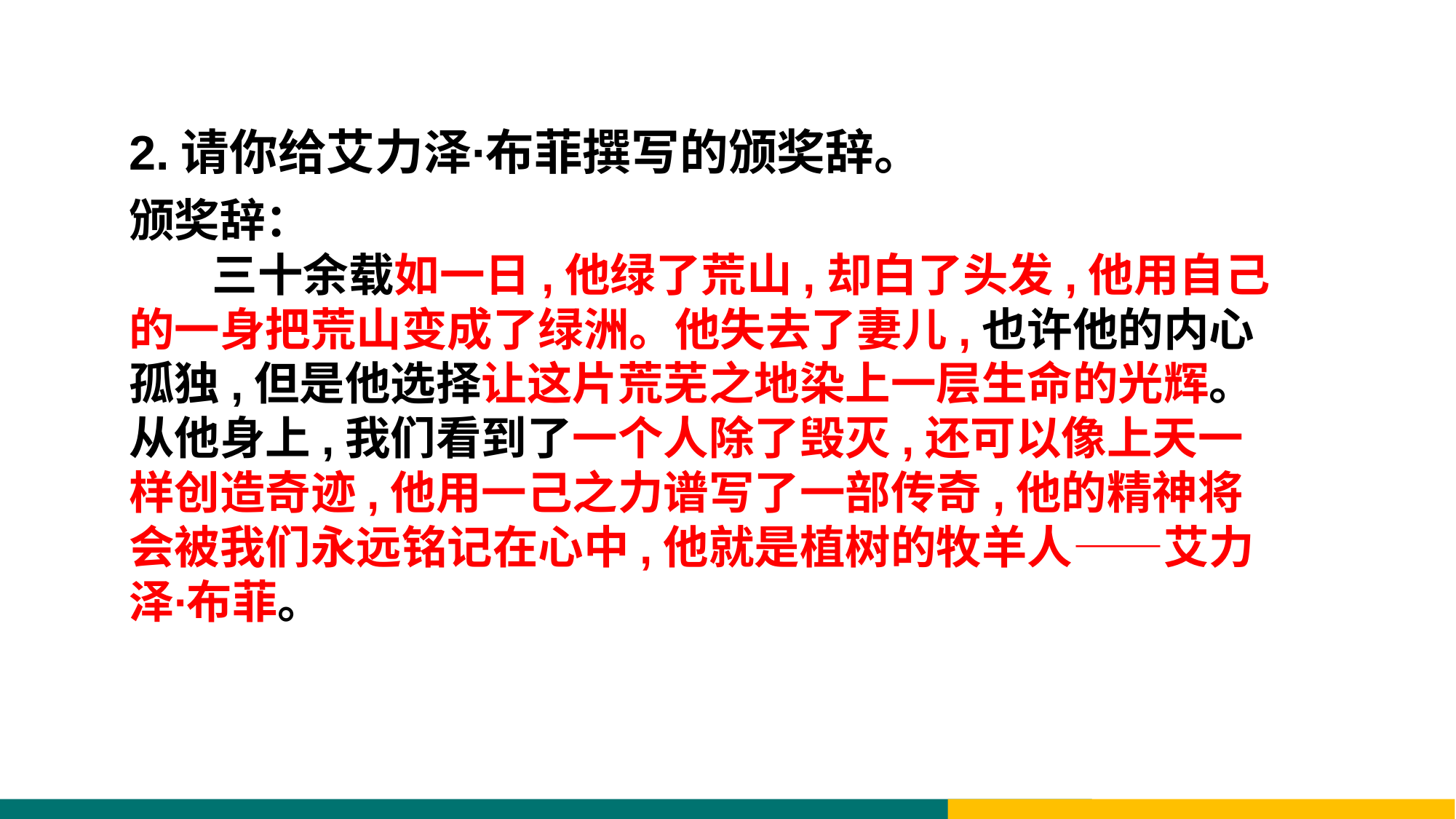

2.请你给艾力泽∙布菲撰写的颁奖辞。
颁奖辞：
       三十余载如一日,他绿了荒山,却白了头发,他用自己的一身把荒山变成了绿洲。他失去了妻儿,也许他的内心孤独,但是他选择让这片荒芜之地染上一层生命的光辉。从他身上,我们看到了一个人除了毁灭,还可以像上天一样创造奇迹,他用一己之力谱写了一部传奇,他的精神将会被我们永远铭记在心中,他就是植树的牧羊人——艾力泽∙布菲。